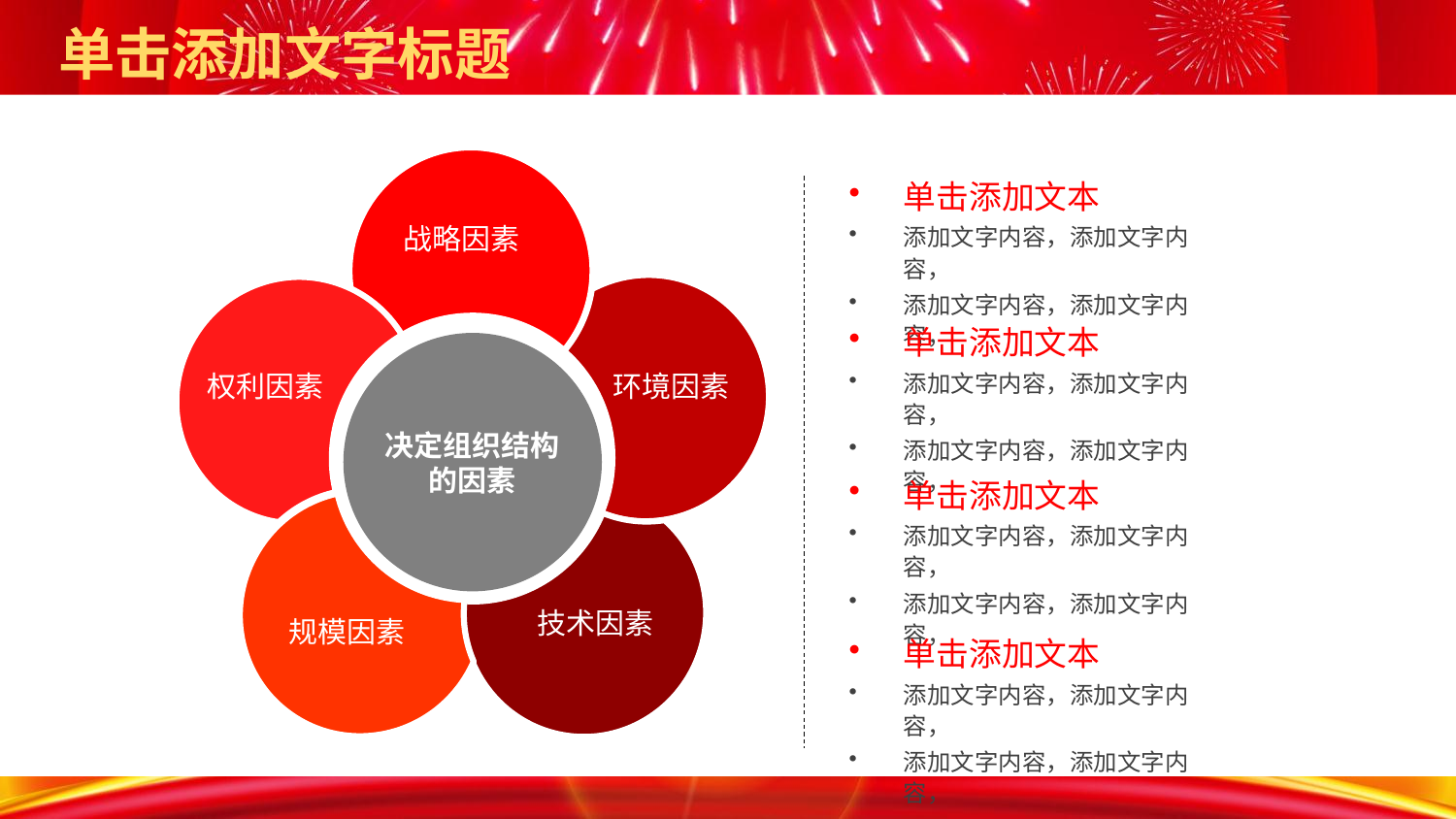

单击添加文本
添加文字内容，添加文字内容，
添加文字内容，添加文字内容，

战略因素
单击添加文本
添加文字内容，添加文字内容，
添加文字内容，添加文字内容，

决定组织结构的因素
权利因素
环境因素
单击添加文本
添加文字内容，添加文字内容，
添加文字内容，添加文字内容，

技术因素
规模因素
单击添加文本
添加文字内容，添加文字内容，
添加文字内容，添加文字内容，